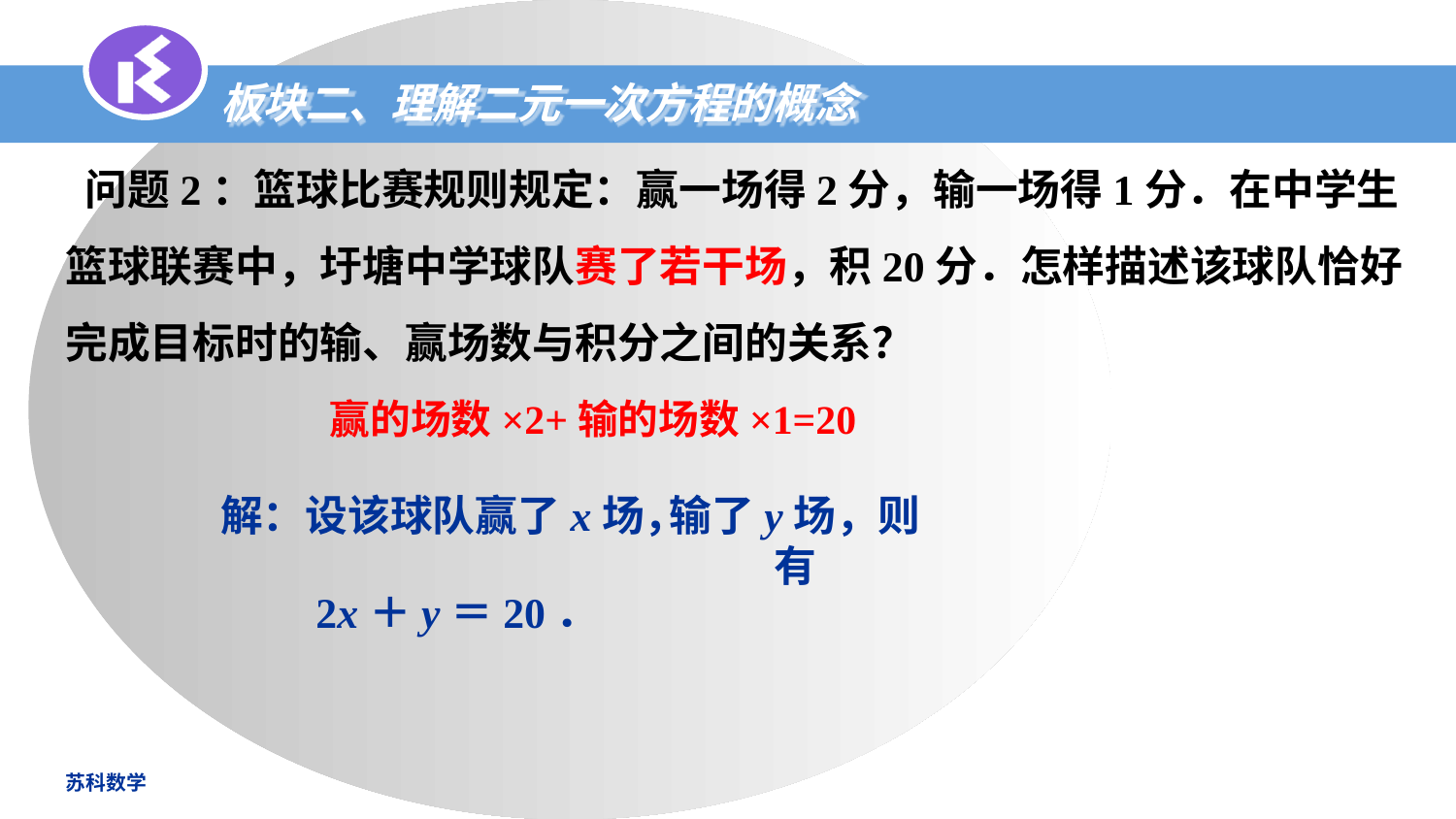

板块二、理解二元一次方程的概念
 问题2：篮球比赛规则规定：赢一场得2分，输一场得1分．在中学生篮球联赛中，圩塘中学球队赛了若干场，积20分．怎样描述该球队恰好完成目标时的输、赢场数与积分之间的关系？
赢的场数×2+输的场数×1=20
解：设该球队赢了x场，
输了y场，则有
2x＋y＝20．